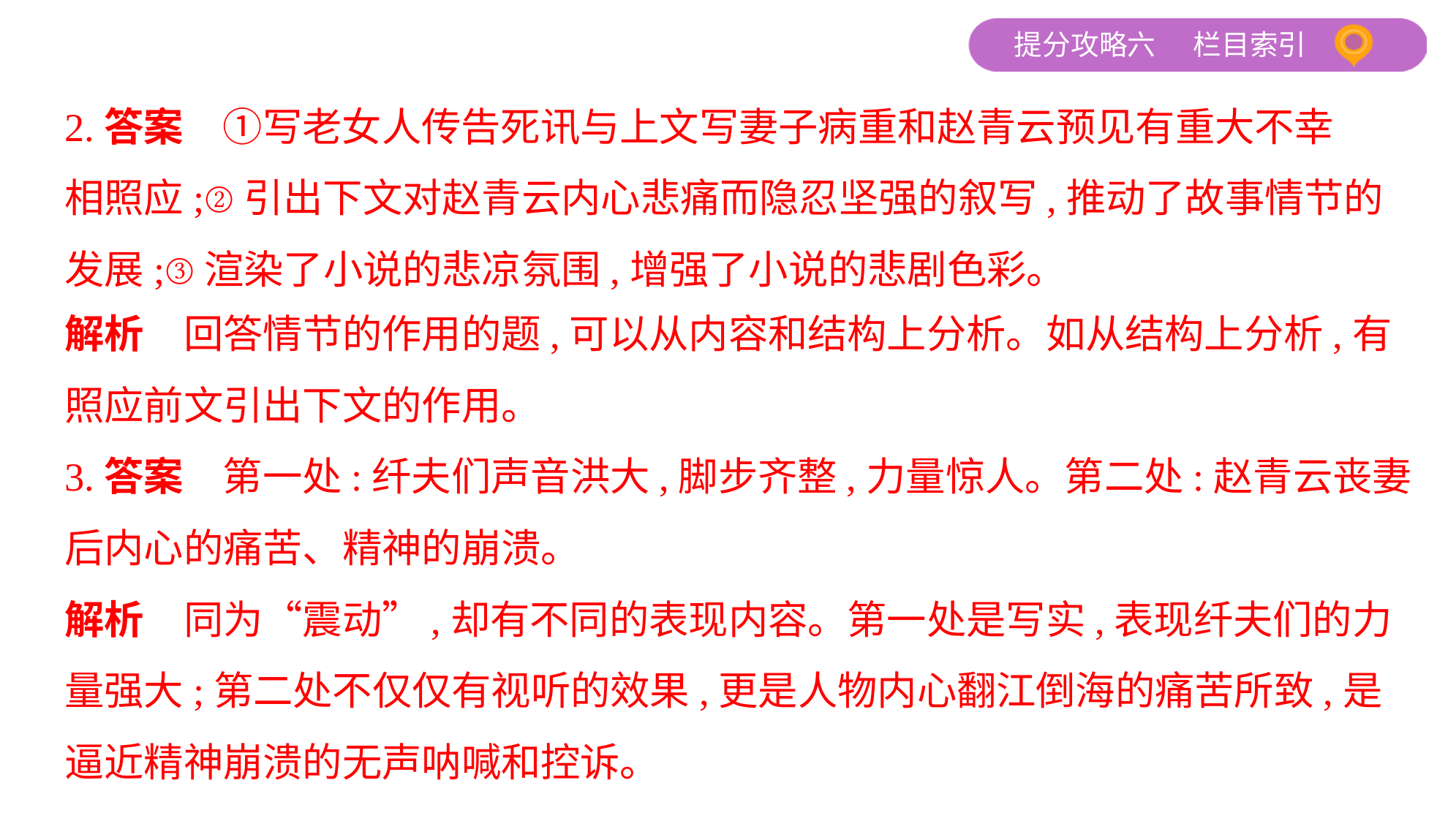

2.答案　①写老女人传告死讯与上文写妻子病重和赵青云预见有重大不幸
相照应;②引出下文对赵青云内心悲痛而隐忍坚强的叙写,推动了故事情节的
发展;③渲染了小说的悲凉氛围,增强了小说的悲剧色彩。
解析　回答情节的作用的题,可以从内容和结构上分析。如从结构上分析,有
照应前文引出下文的作用。
3.答案　第一处:纤夫们声音洪大,脚步齐整,力量惊人。第二处:赵青云丧妻
后内心的痛苦、精神的崩溃。
解析　同为“震动”,却有不同的表现内容。第一处是写实,表现纤夫们的力
量强大;第二处不仅仅有视听的效果,更是人物内心翻江倒海的痛苦所致,是
逼近精神崩溃的无声呐喊和控诉。